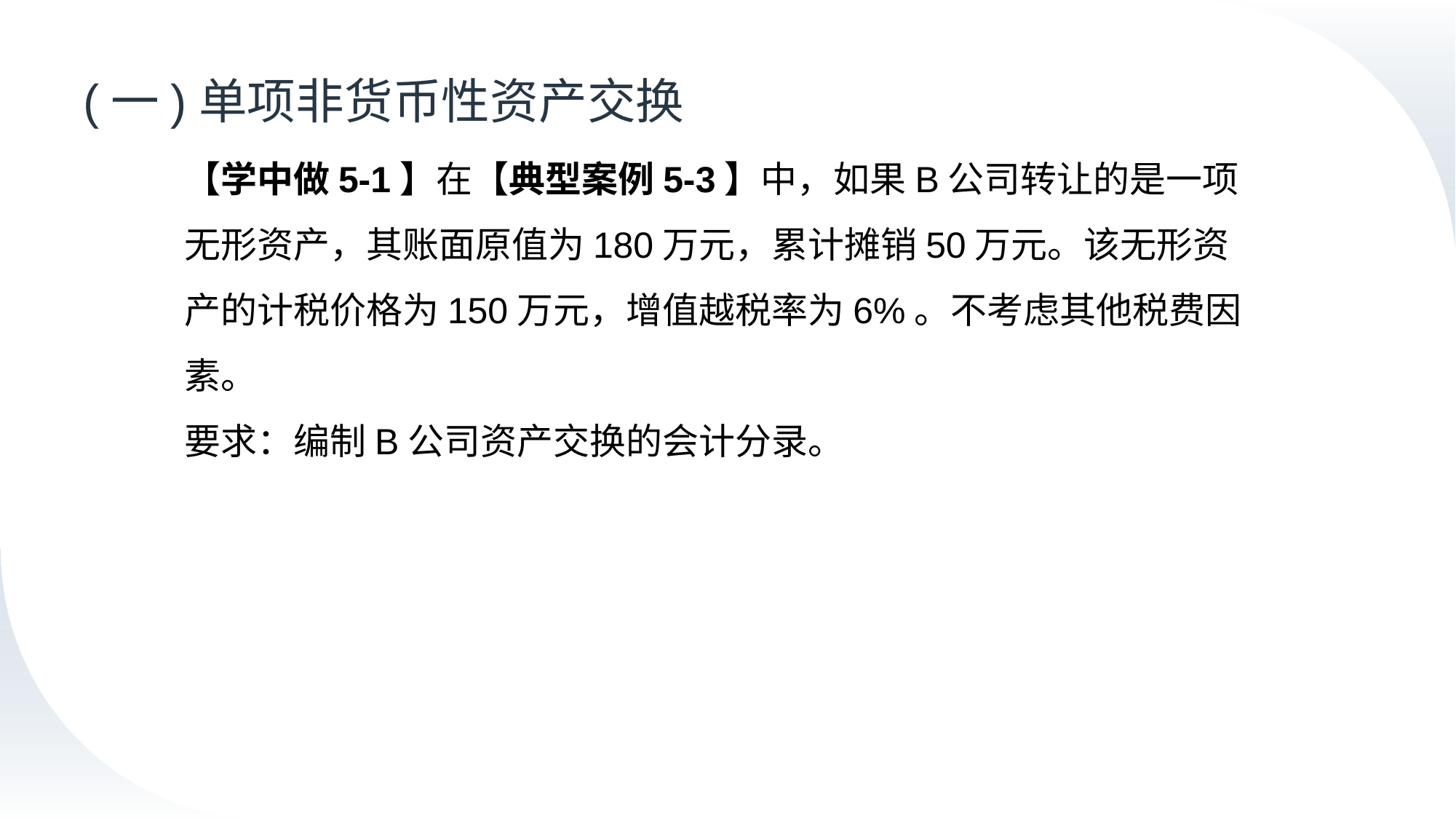

# (一)单项非货币性资产交换
【学中做5-1】在【典型案例5-3】中，如果B公司转让的是一项无形资产，其账面原值为180万元，累计摊销50万元。该无形资产的计税价格为150万元，增值越税率为6%。不考虑其他税费因素。
要求：编制B公司资产交换的会计分录。